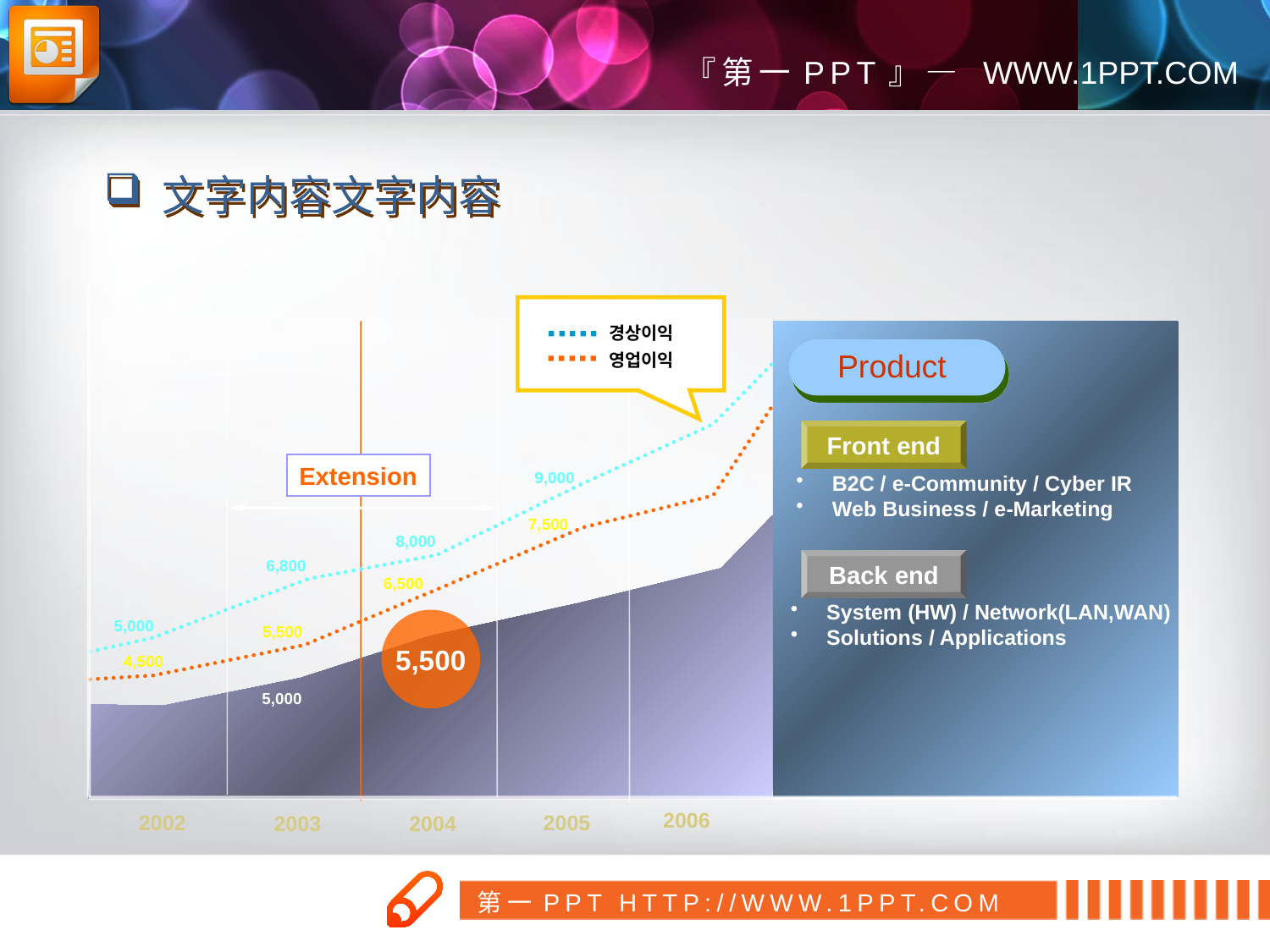

文字内容文字内容

(단위 : 백만원)

경상이익
영업이익

Product

Front end
Extension
9,000
 B2C / e-Community / Cyber IR
 Web Business / e-Marketing

7,500

8,000
6,800
Back end
6,500
 System (HW) / Network(LAN,WAN)
 Solutions / Applications
5,000
5,500
5,500
4,500
5,000

2006
2005
2002
2003
2004